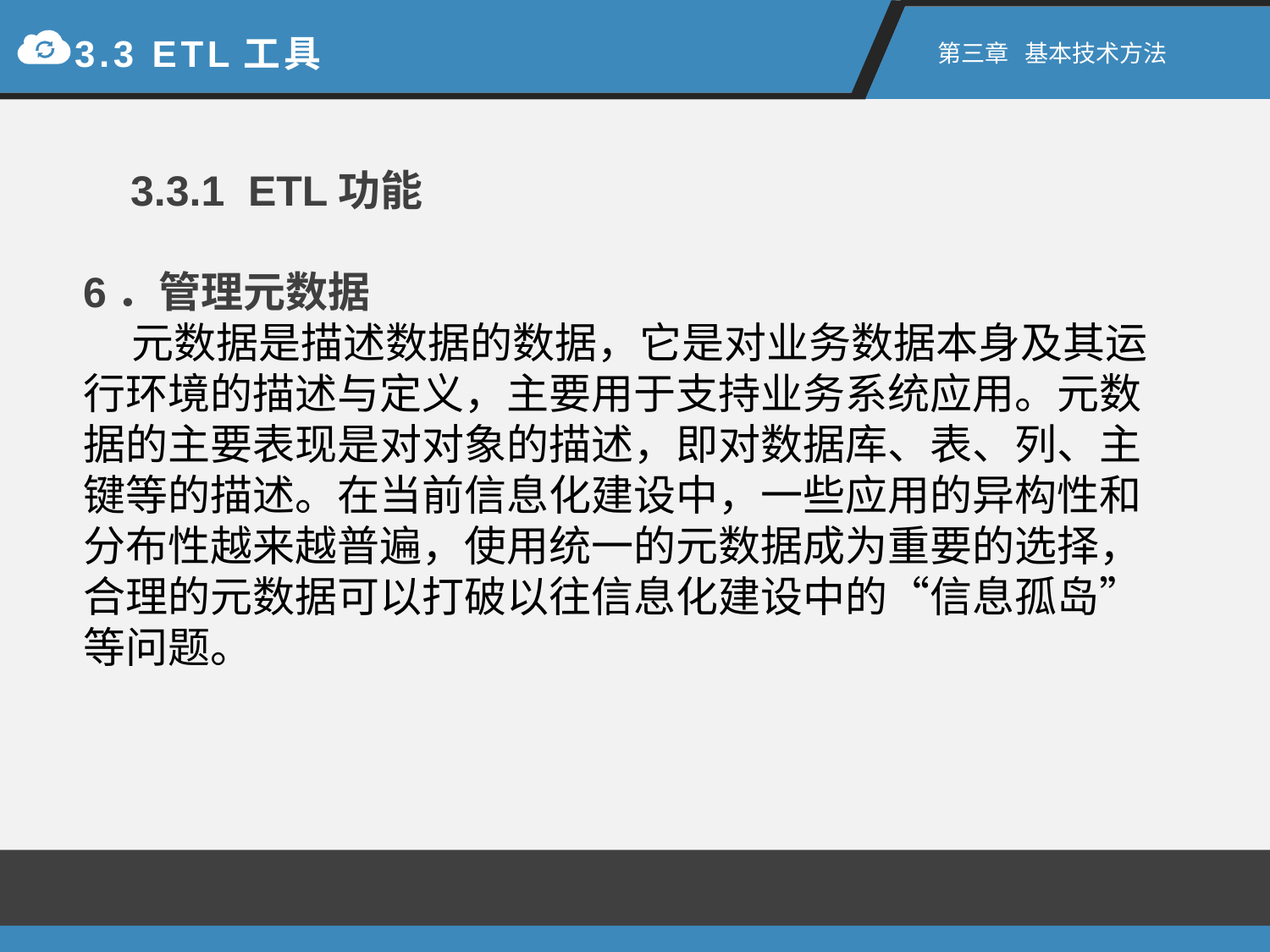

3.3 ETL工具

第三章   基本技术方法
    3.3.1  ETL功能

6．管理元数据
    元数据是描述数据的数据，它是对业务数据本身及其运行环境的描述与定义，主要用于支持业务系统应用。元数据的主要表现是对对象的描述，即对数据库、表、列、主键等的描述。在当前信息化建设中，一些应用的异构性和分布性越来越普遍，使用统一的元数据成为重要的选择，合理的元数据可以打破以往信息化建设中的“信息孤岛”等问题。